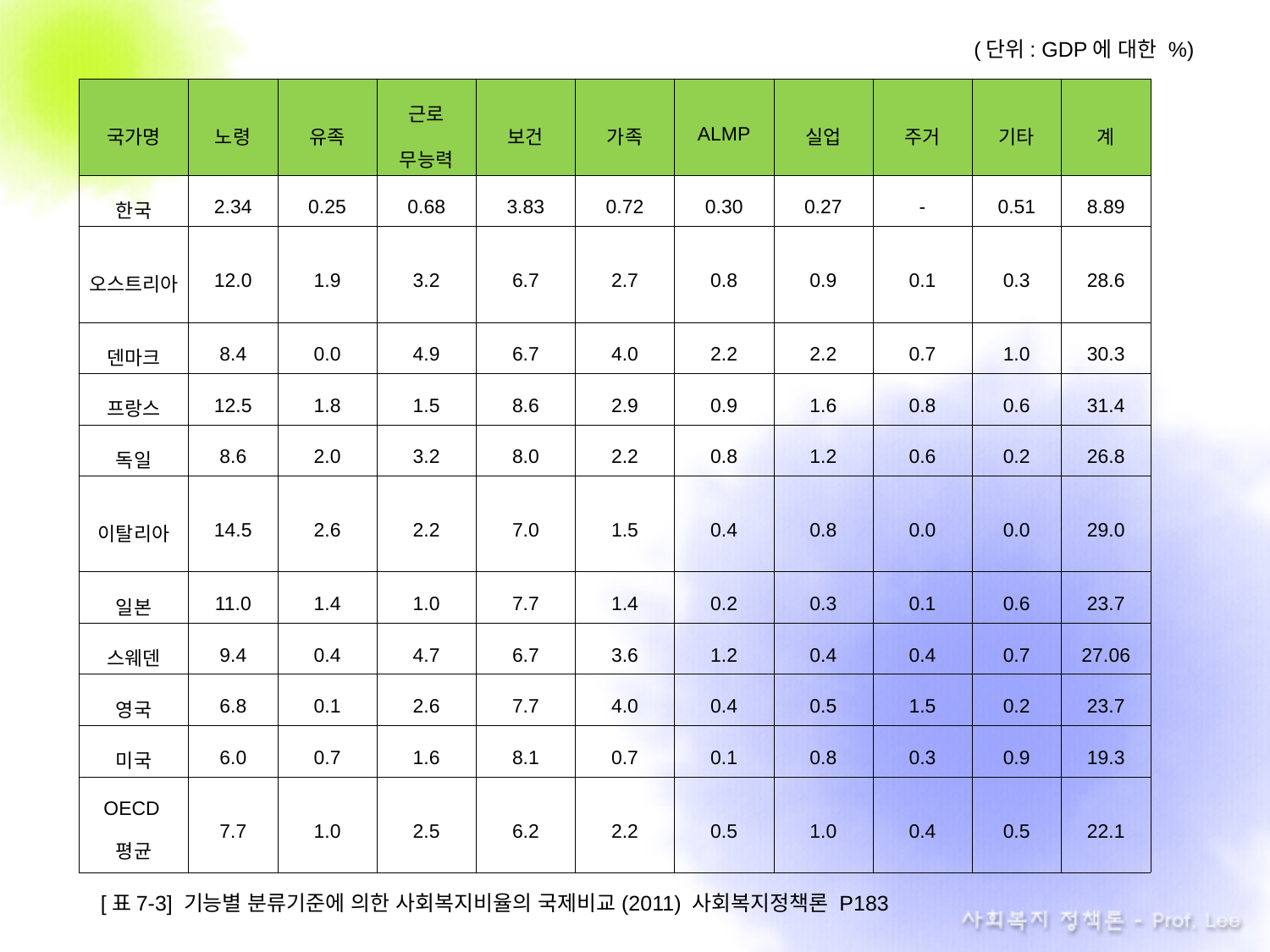

(단위: GDP에 대한 %)
| 국가명 | 노령 | 유족 | 근로 무능력 | 보건 | 가족 | ALMP | 실업 | 주거 | 기타 | 계 |
| --- | --- | --- | --- | --- | --- | --- | --- | --- | --- | --- |
| 한국 | 2.34 | 0.25 | 0.68 | 3.83 | 0.72 | 0.30 | 0.27 | - | 0.51 | 8.89 |
| 오스트리아 | 12.0 | 1.9 | 3.2 | 6.7 | 2.7 | 0.8 | 0.9 | 0.1 | 0.3 | 28.6 |
| 덴마크 | 8.4 | 0.0 | 4.9 | 6.7 | 4.0 | 2.2 | 2.2 | 0.7 | 1.0 | 30.3 |
| 프랑스 | 12.5 | 1.8 | 1.5 | 8.6 | 2.9 | 0.9 | 1.6 | 0.8 | 0.6 | 31.4 |
| 독일 | 8.6 | 2.0 | 3.2 | 8.0 | 2.2 | 0.8 | 1.2 | 0.6 | 0.2 | 26.8 |
| 이탈리아 | 14.5 | 2.6 | 2.2 | 7.0 | 1.5 | 0.4 | 0.8 | 0.0 | 0.0 | 29.0 |
| 일본 | 11.0 | 1.4 | 1.0 | 7.7 | 1.4 | 0.2 | 0.3 | 0.1 | 0.6 | 23.7 |
| 스웨덴 | 9.4 | 0.4 | 4.7 | 6.7 | 3.6 | 1.2 | 0.4 | 0.4 | 0.7 | 27.06 |
| 영국 | 6.8 | 0.1 | 2.6 | 7.7 | 4.0 | 0.4 | 0.5 | 1.5 | 0.2 | 23.7 |
| 미국 | 6.0 | 0.7 | 1.6 | 8.1 | 0.7 | 0.1 | 0.8 | 0.3 | 0.9 | 19.3 |
| OECD평균 | 7.7 | 1.0 | 2.5 | 6.2 | 2.2 | 0.5 | 1.0 | 0.4 | 0.5 | 22.1 |
[표7-3] 기능별 분류기준에 의한 사회복지비율의 국제비교(2011) 사회복지정책론 P183